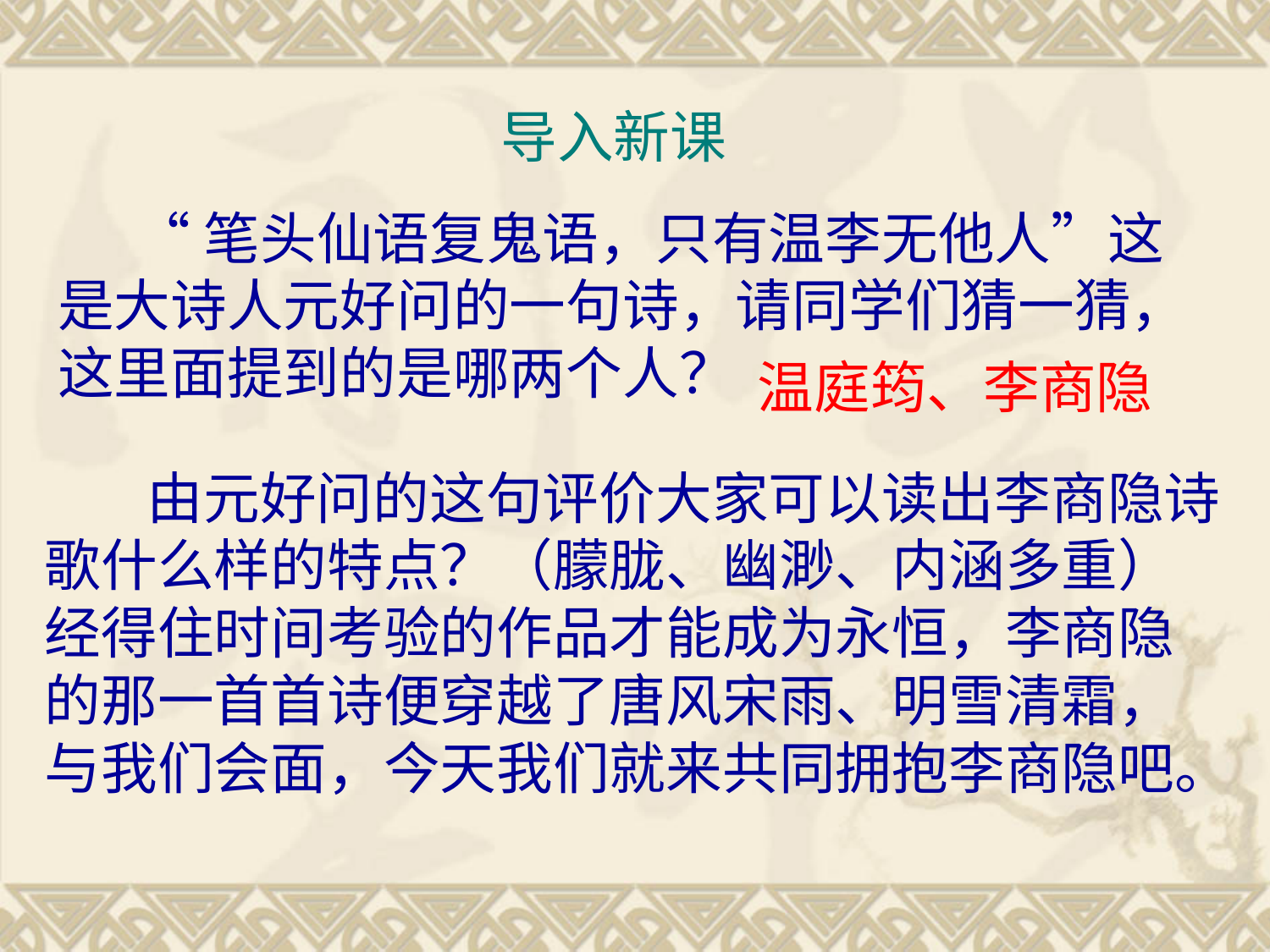

# 导入新课
      “笔头仙语复鬼语，只有温李无他人”这是大诗人元好问的一句诗，请同学们猜一猜，这里面提到的是哪两个人？
温庭筠、李商隐
       由元好问的这句评价大家可以读出李商隐诗歌什么样的特点？（朦胧、幽渺、内涵多重）经得住时间考验的作品才能成为永恒，李商隐的那一首首诗便穿越了唐风宋雨、明雪清霜，与我们会面，今天我们就来共同拥抱李商隐吧。